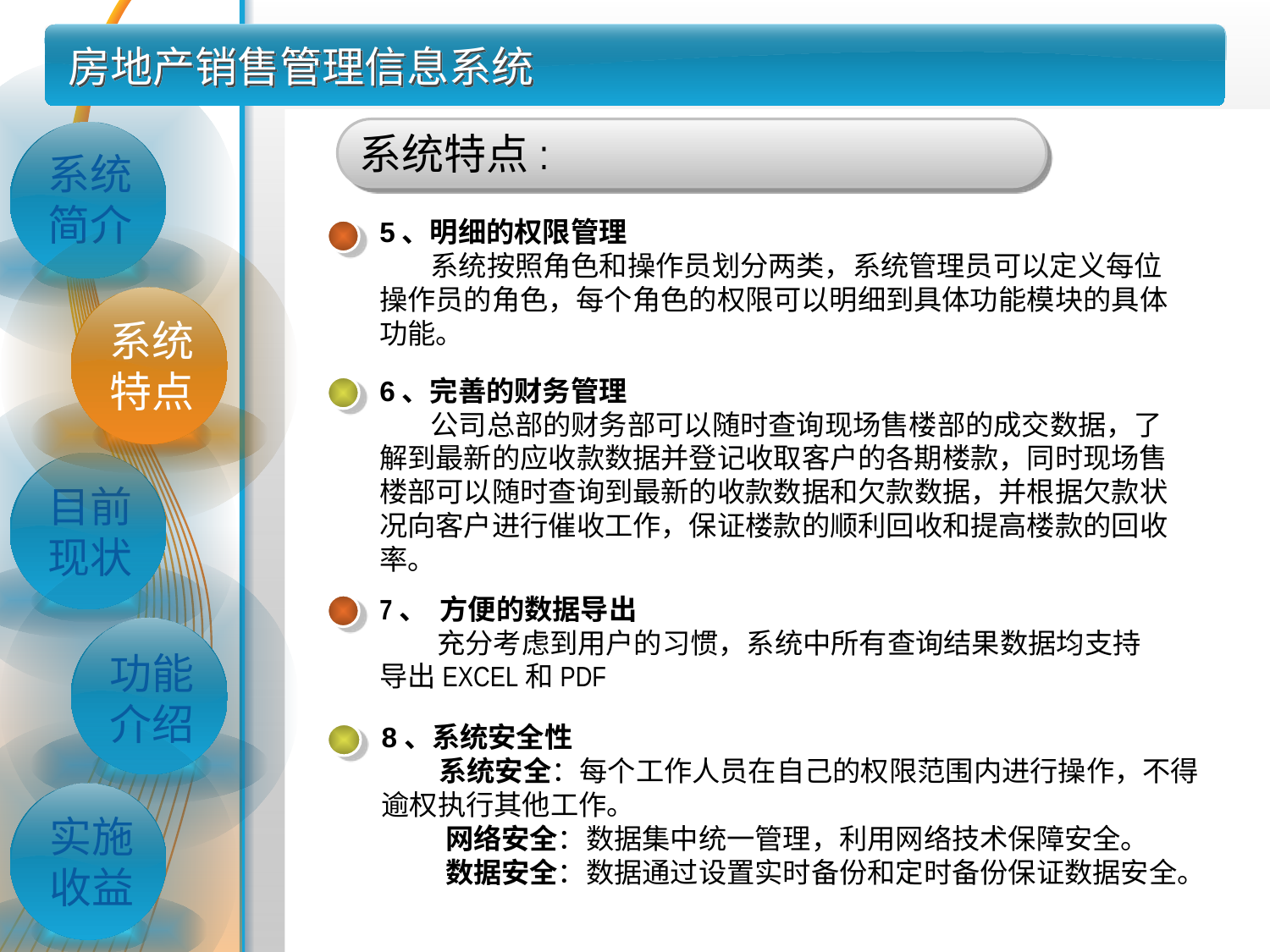

# 房地产销售管理信息系统

系统特点:
系统简介
5、明细的权限管理
       系统按照角色和操作员划分两类，系统管理员可以定义每位操作员的角色，每个角色的权限可以明细到具体功能模块的具体功能。

系统特点
6、完善的财务管理
       公司总部的财务部可以随时查询现场售楼部的成交数据，了解到最新的应收款数据并登记收取客户的各期楼款，同时现场售楼部可以随时查询到最新的收款数据和欠款数据，并根据欠款状况向客户进行催收工作，保证楼款的顺利回收和提高楼款的回收率。

目前现状

7、  方便的数据导出
        充分考虑到用户的习惯，系统中所有查询结果数据均支持导出EXCEL和PDF

功能介绍
8、系统安全性
        系统安全：每个工作人员在自己的权限范围内进行操作，不得逾权执行其他工作。
         网络安全：数据集中统一管理，利用网络技术保障安全。
         数据安全：数据通过设置实时备份和定时备份保证数据安全。

实施收益